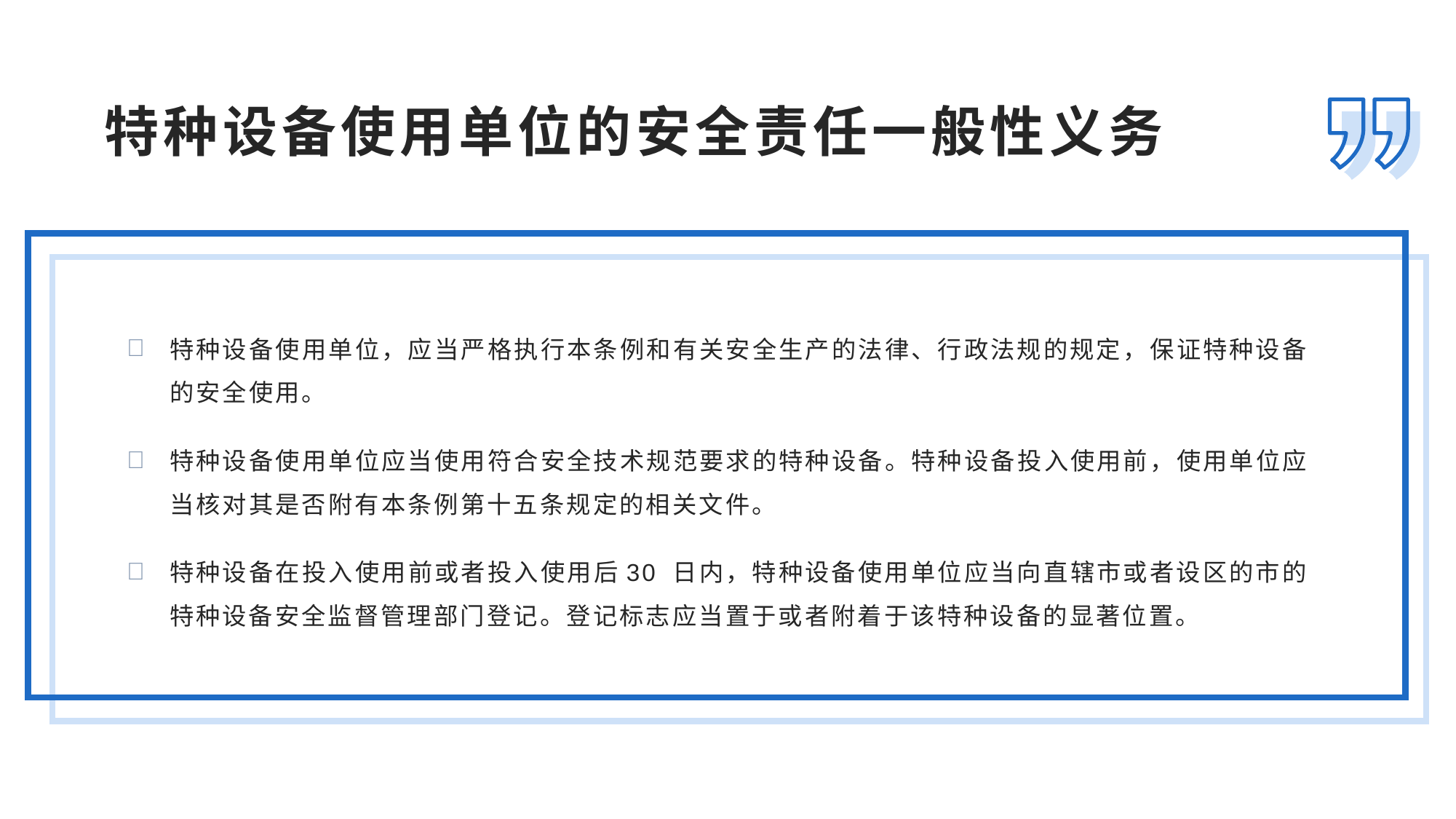

特种设备使用单位的安全责任一般性义务

特种设备使用单位，应当严格执行本条例和有关安全生产的法律、行政法规的规定，保证特种设备的安全使用。
特种设备使用单位应当使用符合安全技术规范要求的特种设备。特种设备投入使用前，使用单位应当核对其是否附有本条例第十五条规定的相关文件。
特种设备在投入使用前或者投入使用后30 日内，特种设备使用单位应当向直辖市或者设区的市的特种设备安全监督管理部门登记。登记标志应当置于或者附着于该特种设备的显著位置。